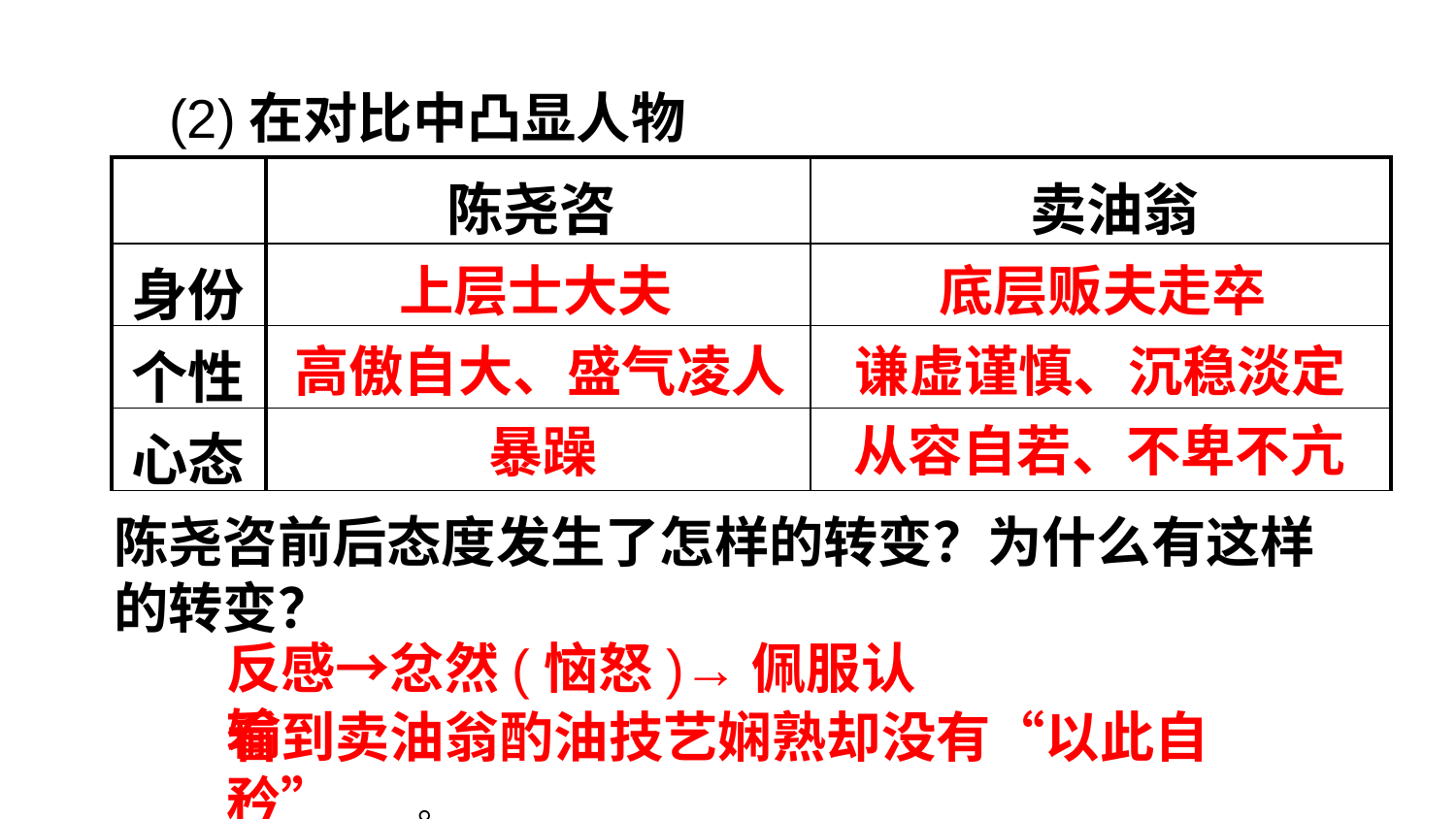

(2)在对比中凸显人物
|  | 陈尧咨 | 卖油翁 |
| --- | --- | --- |
| 身份 |  |  |
| 个性 |  |  |
| 心态 |  |  |
上层士大夫
底层贩夫走卒
高傲自大、盛气凌人
谦虚谨慎、沉稳淡定
从容自若、不卑不亢
暴躁
陈尧咨前后态度发生了怎样的转变？为什么有这样的转变？
反感→忿然(恼怒)→佩服认输
看到卖油翁酌油技艺娴熟却没有“以此自矜”
。